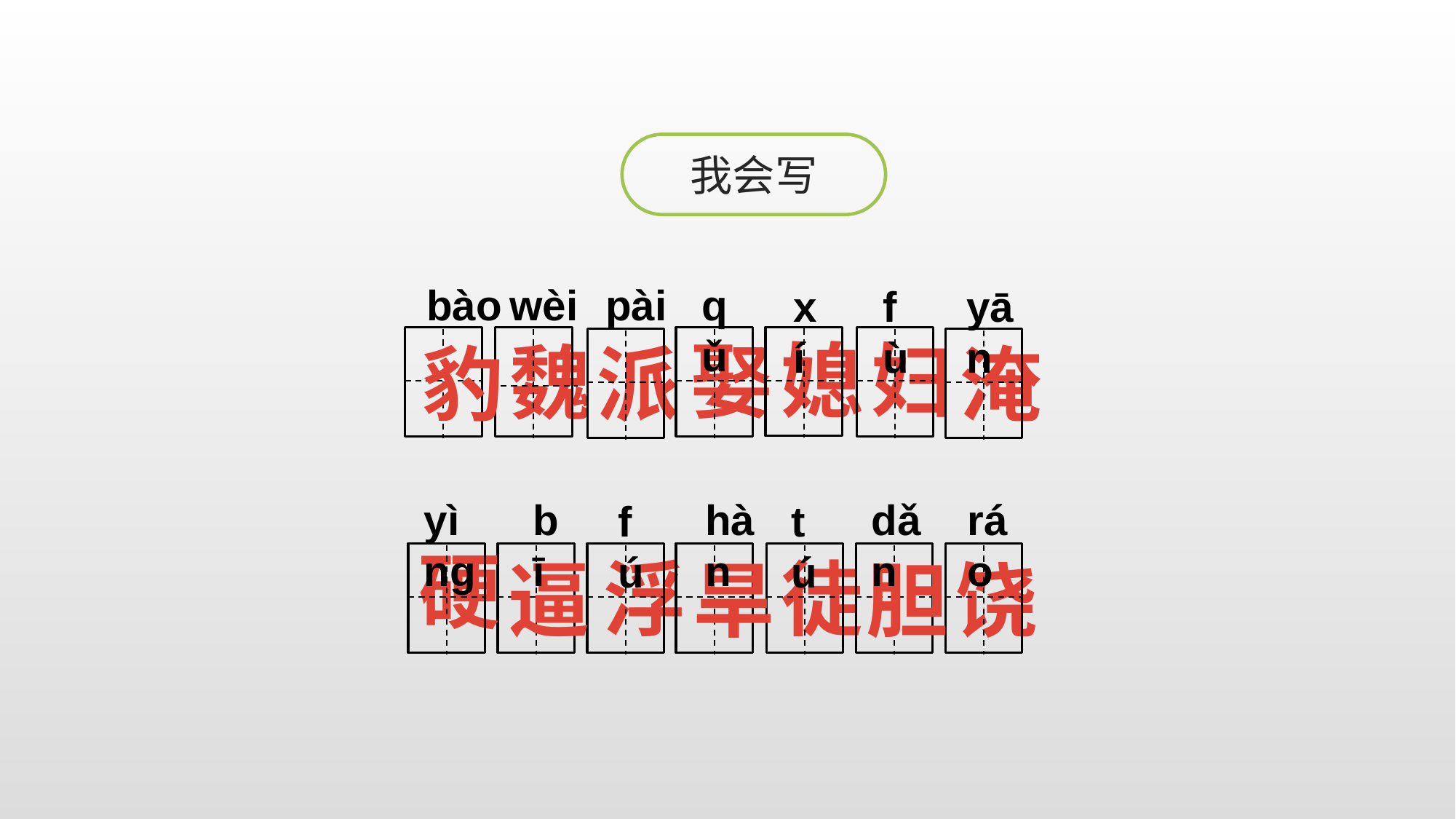

我会写
xí
fù
yān
bào
wèi
pài
qǔ
媳
妇
娶

豹

魏

派

淹

fú
tú
yìng
bī
hàn
dǎn
ráo
硬
旱

逼

浮

胆
饶

徒